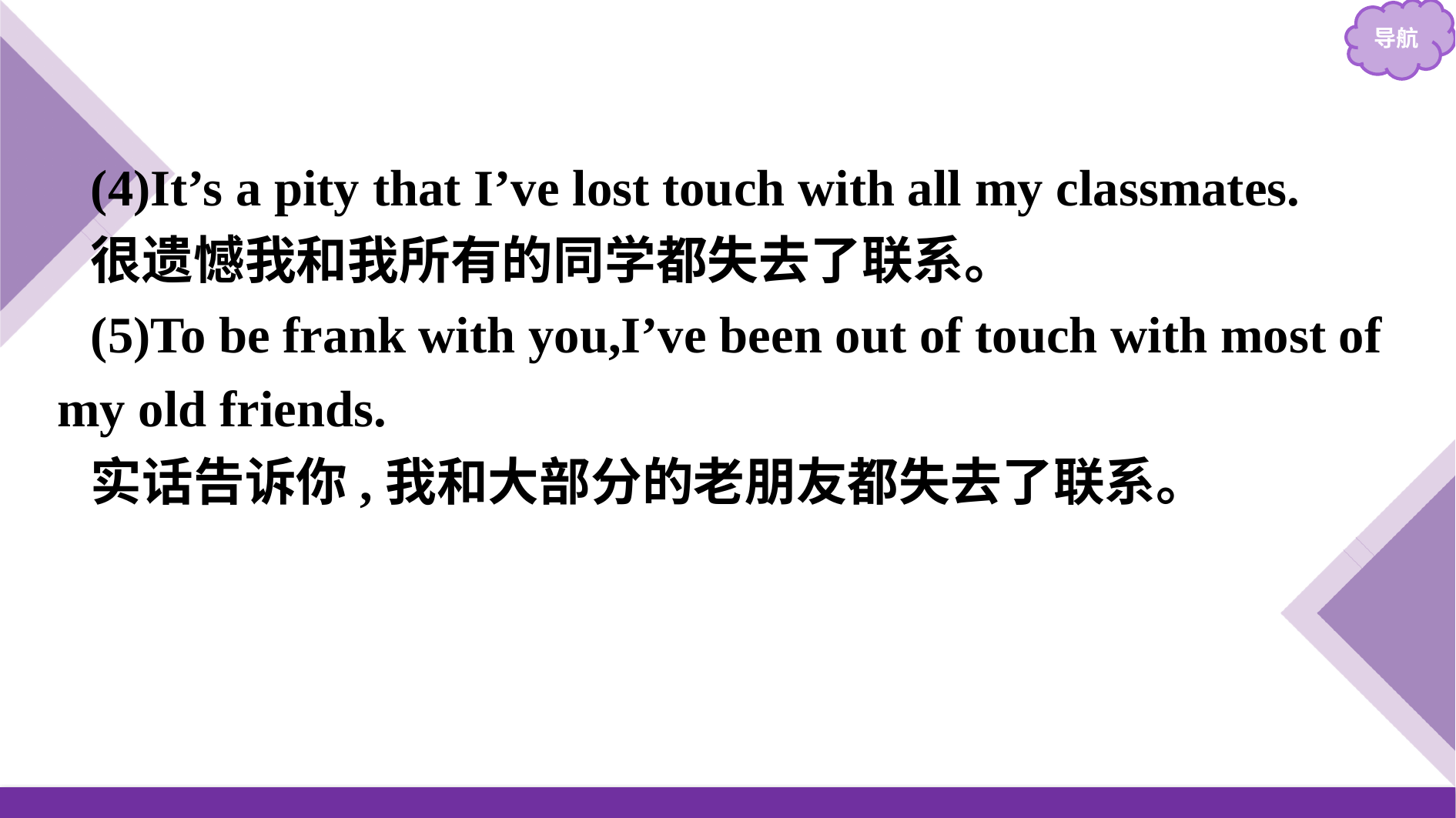

(4)It’s a pity that I’ve lost touch with all my classmates.
很遗憾我和我所有的同学都失去了联系。
(5)To be frank with you,I’ve been out of touch with most of my old friends.
实话告诉你,我和大部分的老朋友都失去了联系。